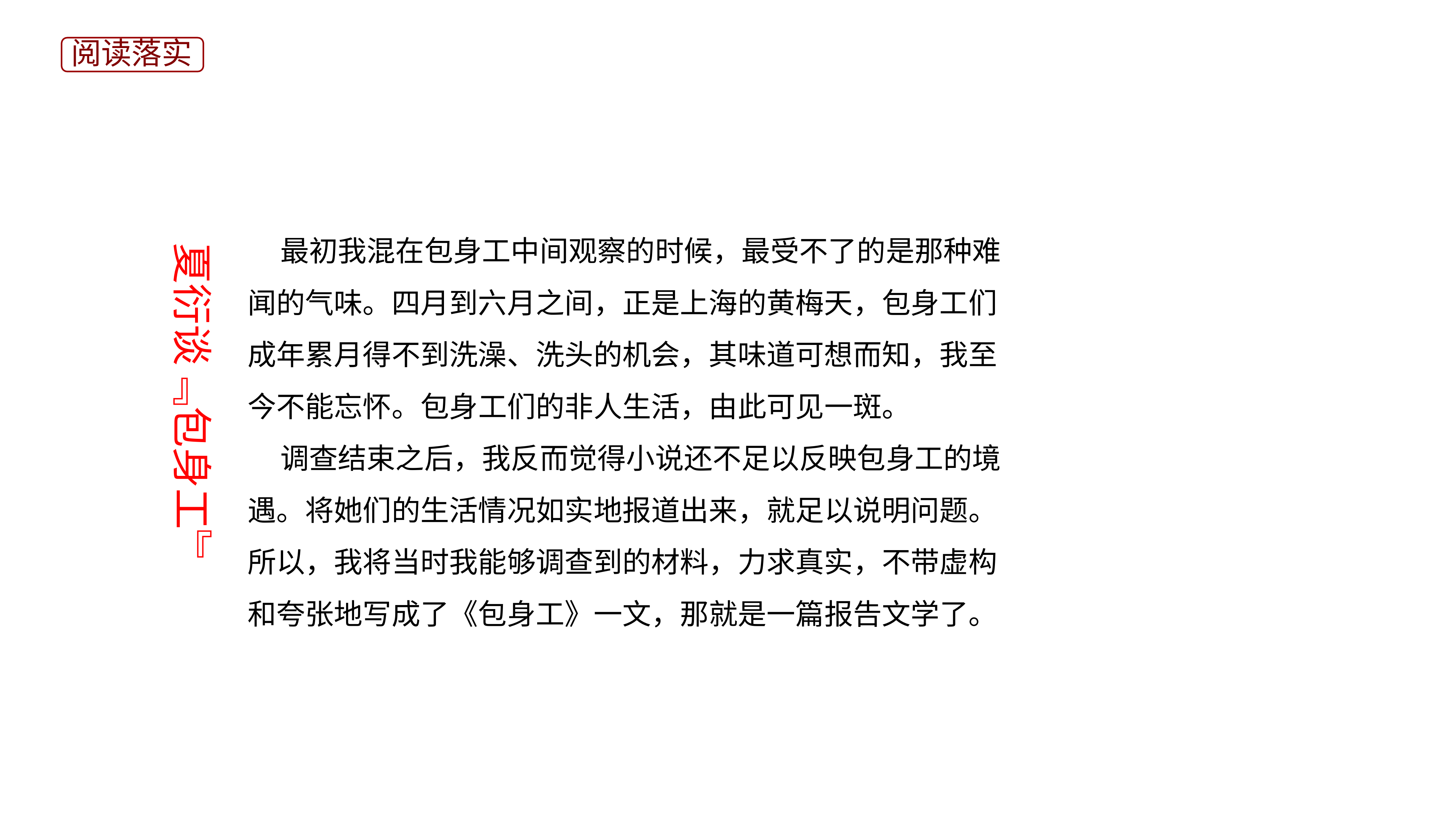

阅读落实

    最初我混在包身工中间观察的时候，最受不了的是那种难闻的气味。四月到六月之间，正是上海的黄梅天，包身工们成年累月得不到洗澡、洗头的机会，其味道可想而知，我至今不能忘怀。包身工们的非人生活，由此可见一斑。
    调查结束之后，我反而觉得小说还不足以反映包身工的境遇。将她们的生活情况如实地报道出来，就足以说明问题。所以，我将当时我能够调查到的材料，力求真实，不带虚构和夸张地写成了《包身工》一文，那就是一篇报告文学了。
夏衍谈﹃包身工﹄